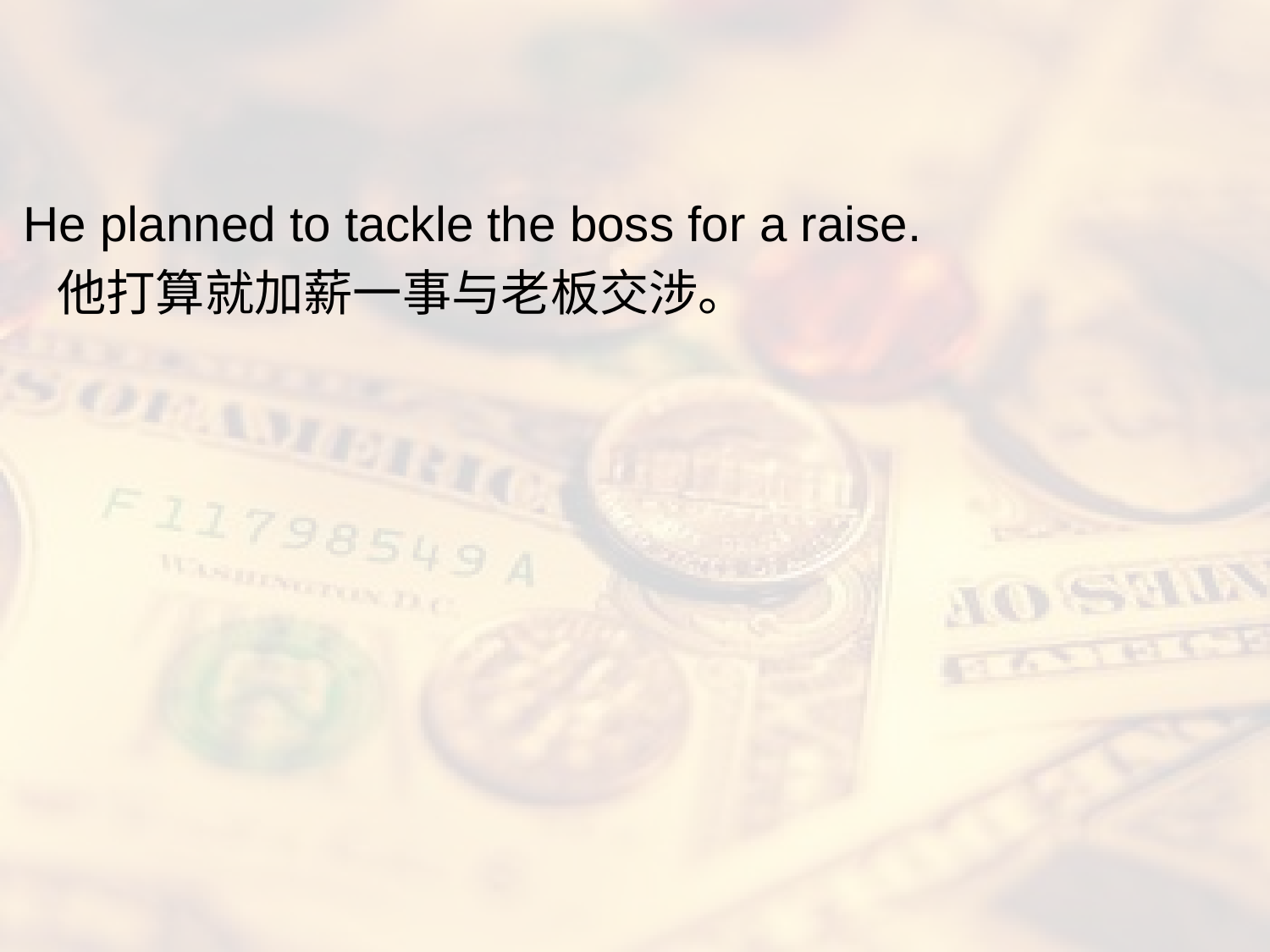

#
He planned to tackle the boss for a raise.
  他打算就加薪一事与老板交涉。